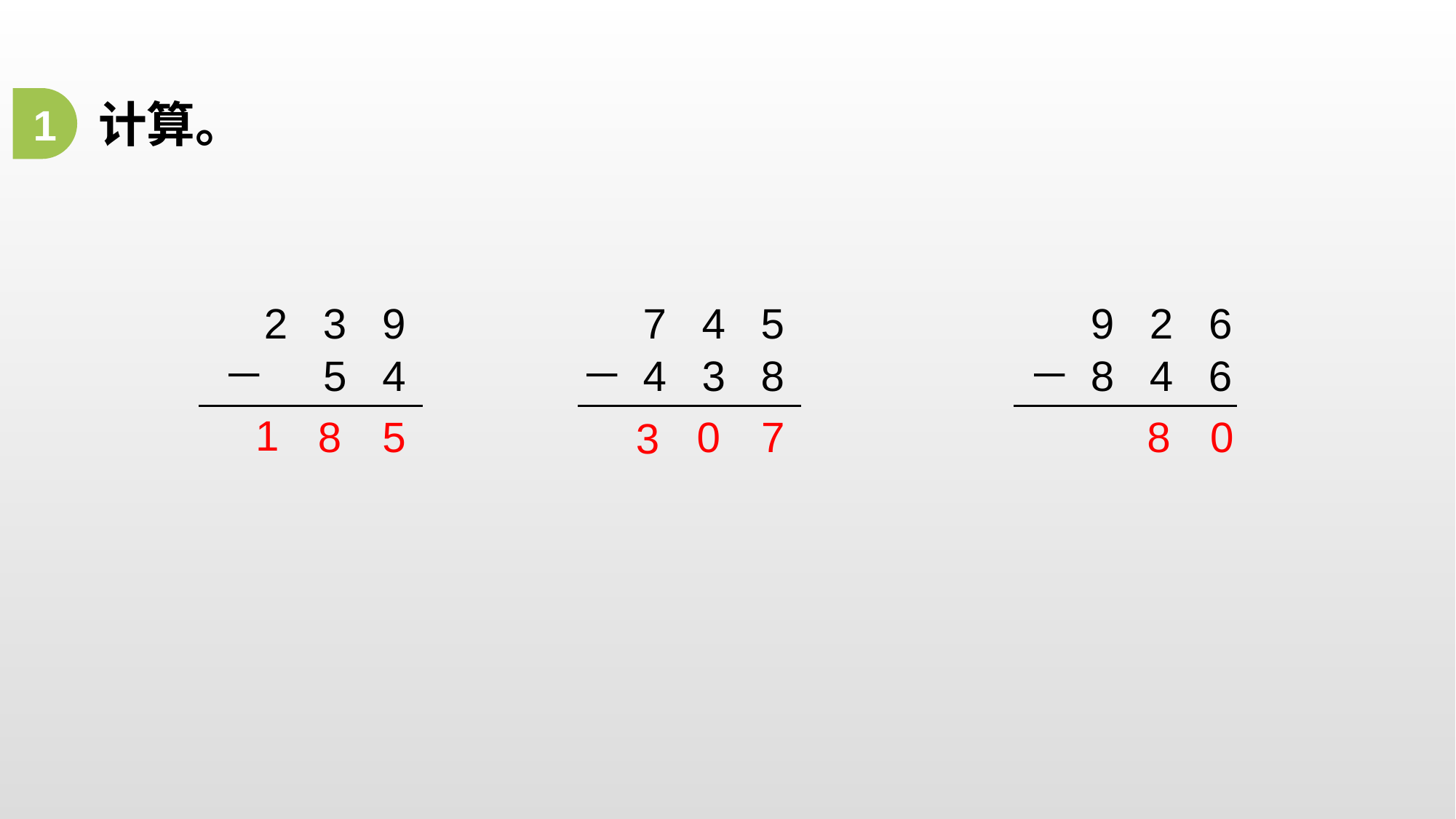

计算。
1
2   3   9
7   4   5
9   2   6
－     5   4
－ 4   3   8
－ 8   4   6
1
5
7
8
0
8
0
3